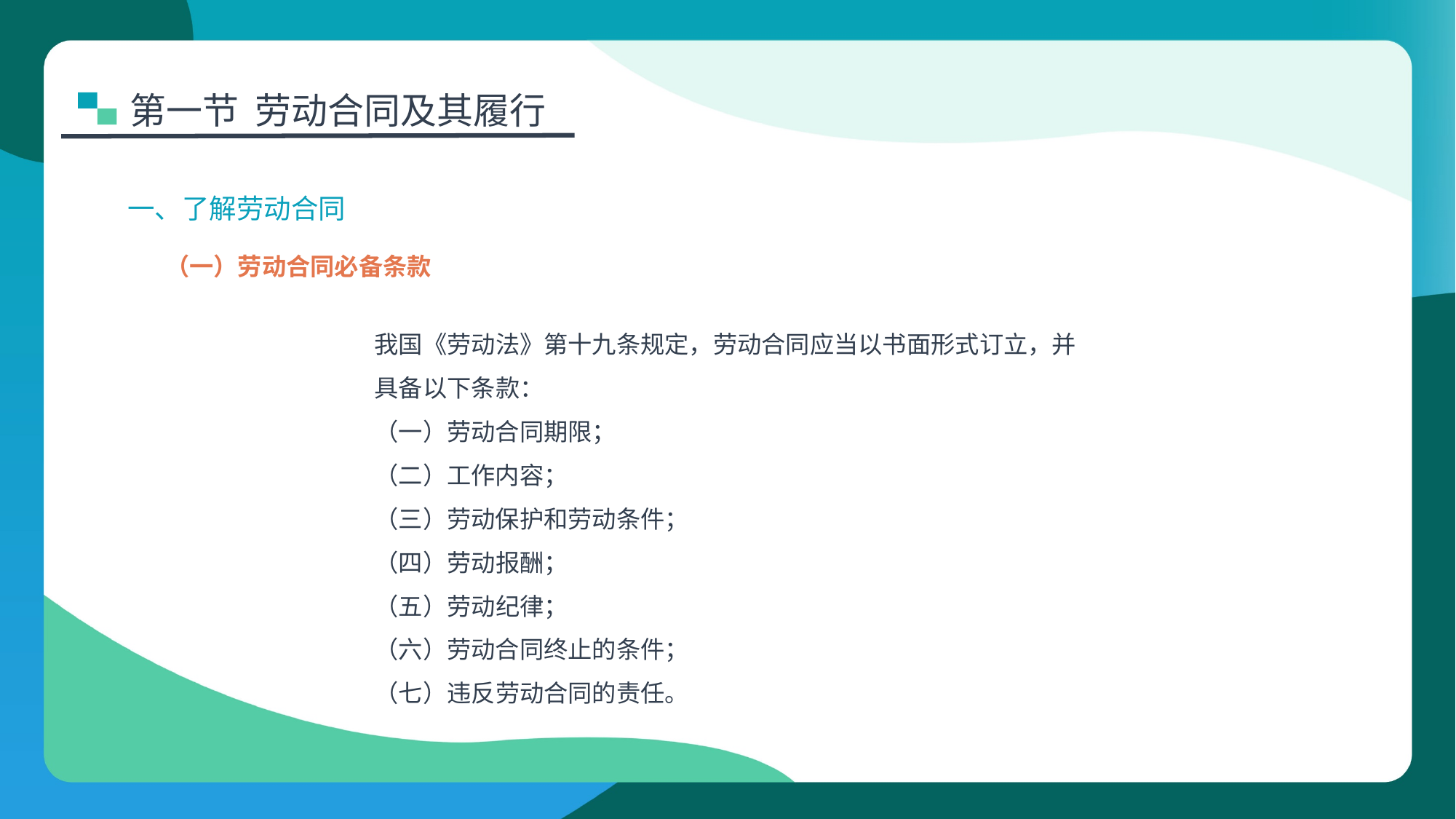

第一节  劳动合同及其履行

一、了解劳动合同
（一）劳动合同必备条款
我国《劳动法》第十九条规定，劳动合同应当以书面形式订立，并具备以下条款：
（一）劳动合同期限；
（二）工作内容；
（三）劳动保护和劳动条件；
（四）劳动报酬；
（五）劳动纪律；
（六）劳动合同终止的条件；
（七）违反劳动合同的责任。